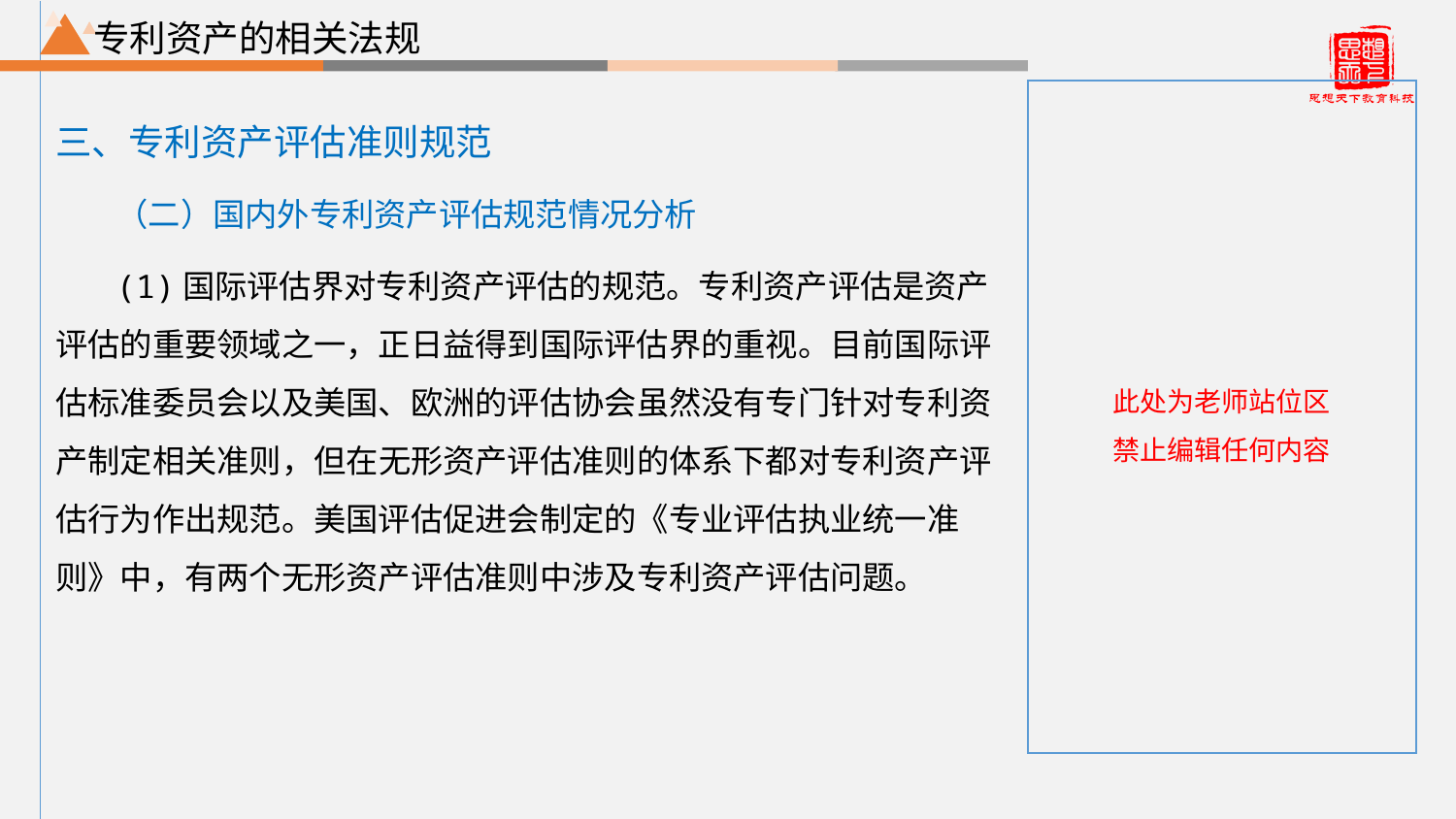

根据实际情况添加不同层级标题
# 专利资产的相关法规
三、专利资产评估准则规范
（二）国内外专利资产评估规范情况分析
(1)国际评估界对专利资产评估的规范。专利资产评估是资产评估的重要领域之一，正日益得到国际评估界的重视。目前国际评估标准委员会以及美国、欧洲的评估协会虽然没有专门针对专利资产制定相关准则，但在无形资产评估准则的体系下都对专利资产评估行为作出规范。美国评估促进会制定的《专业评估执业统一准则》中，有两个无形资产评估准则中涉及专利资产评估问题。
35